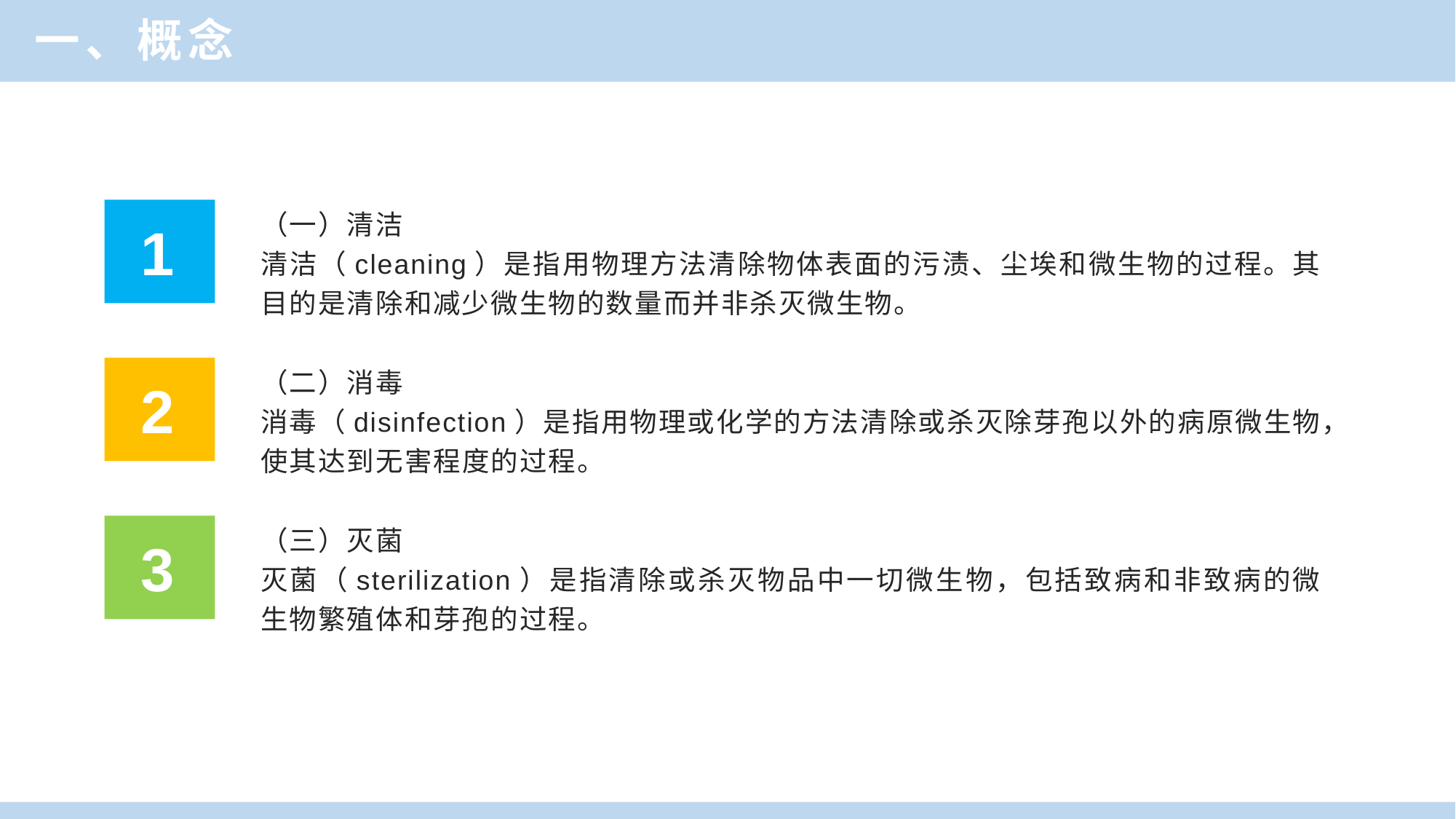

一、概念

1
（一）清洁
清洁（cleaning）是指用物理方法清除物体表面的污渍、尘埃和微生物的过程。其目的是清除和减少微生物的数量而并非杀灭微生物。

2
（二）消毒
消毒（disinfection）是指用物理或化学的方法清除或杀灭除芽孢以外的病原微生物，使其达到无害程度的过程。

3
（三）灭菌
灭菌（sterilization）是指清除或杀灭物品中一切微生物，包括致病和非致病的微生物繁殖体和芽孢的过程。